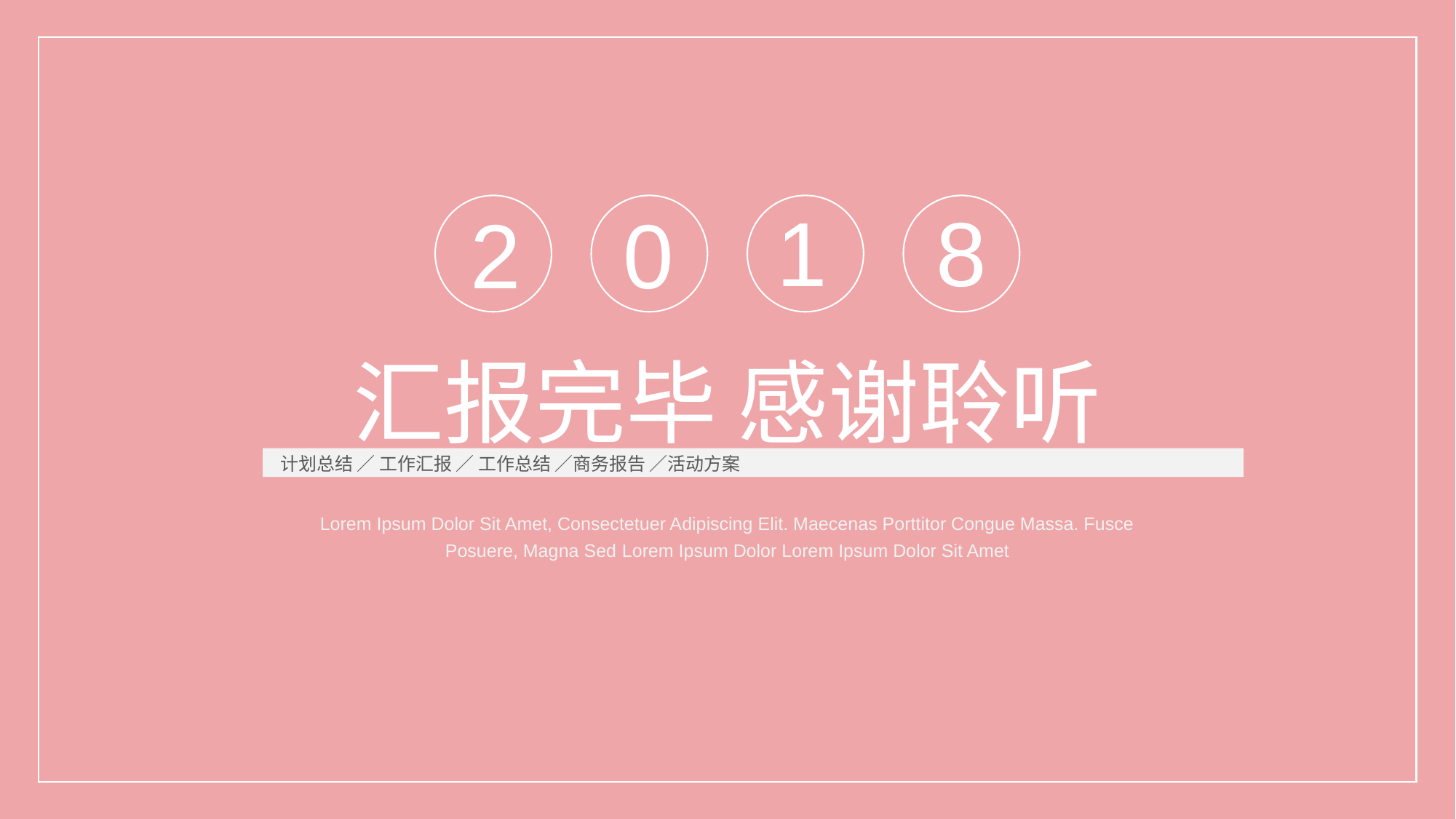

1
8
2
0

汇报完毕 感谢聆听
计划总结 ／ 工作汇报 ／ 工作总结 ／商务报告 ／活动方案

Lorem Ipsum Dolor Sit Amet, Consectetuer Adipiscing Elit. Maecenas Porttitor Congue Massa. Fusce Posuere, Magna Sed Lorem Ipsum Dolor Lorem Ipsum Dolor Sit Amet